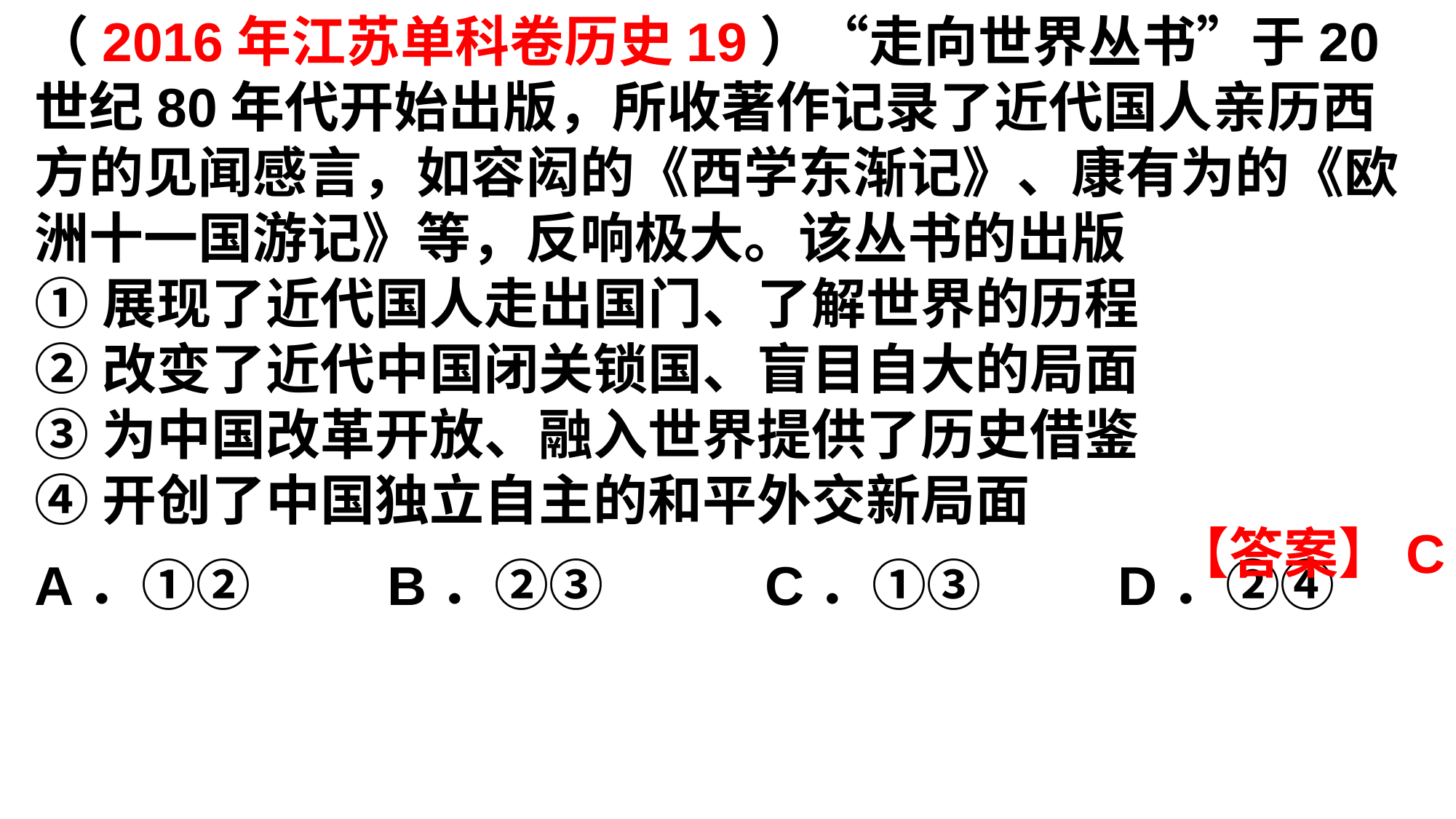

（2016年江苏单科卷历史19）“走向世界丛书”于20世纪80年代开始出版，所收著作记录了近代国人亲历西方的见闻感言，如容闳的《西学东渐记》、康有为的《欧洲十一国游记》等，反响极大。该丛书的出版①展现了近代国人走出国门、了解世界的历程②改变了近代中国闭关锁国、盲目自大的局面③为中国改革开放、融入世界提供了历史借鉴④开创了中国独立自主的和平外交新局面A．①②          B．②③            C．①③          D．②④

【答案】C